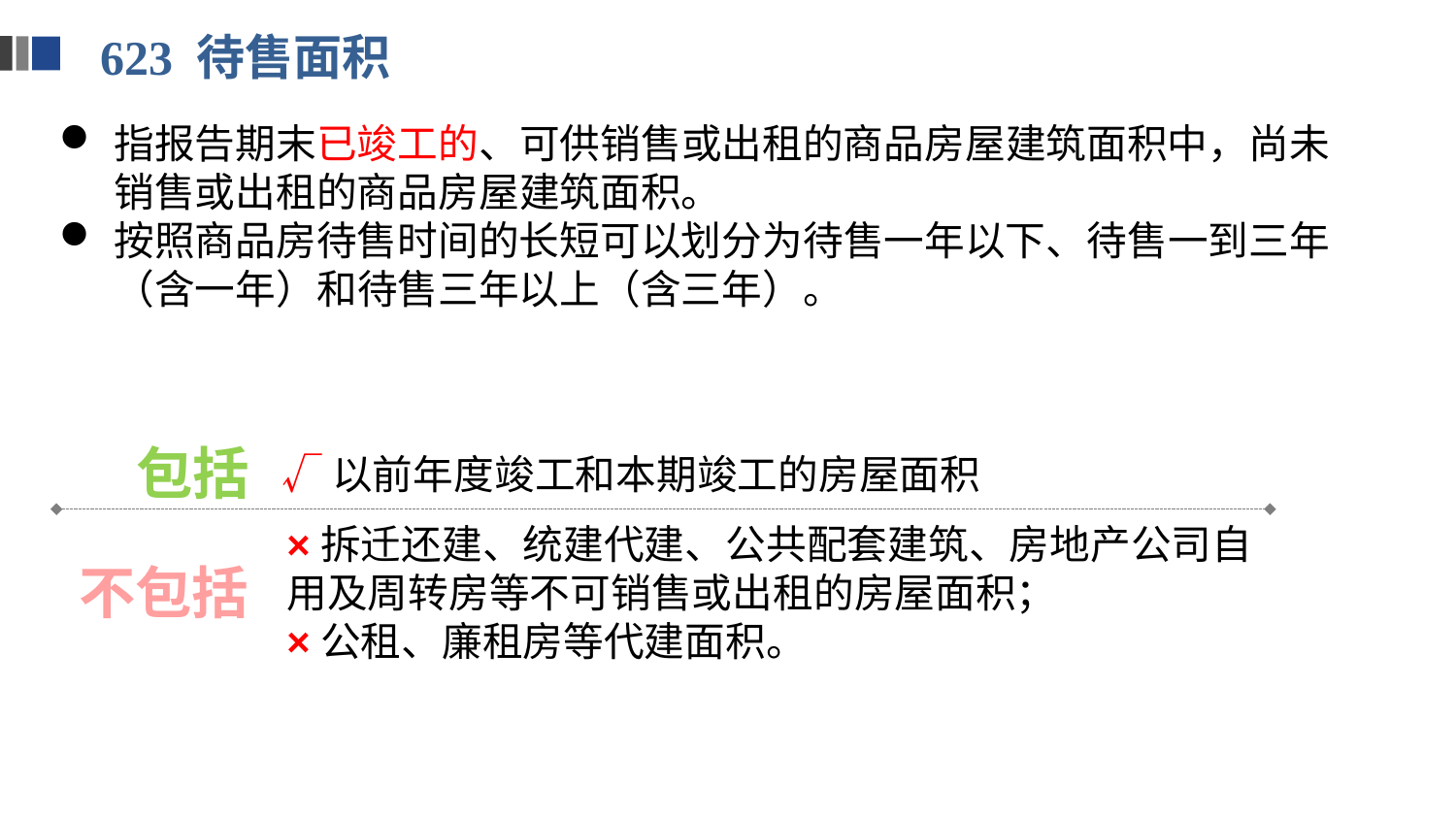

623 待售面积

指报告期末已竣工的、可供销售或出租的商品房屋建筑面积中，尚未销售或出租的商品房屋建筑面积。
按照商品房待售时间的长短可以划分为待售一年以下、待售一到三年（含一年）和待售三年以上（含三年）。

包括
√以前年度竣工和本期竣工的房屋面积
×拆迁还建、统建代建、公共配套建筑、房地产公司自用及周转房等不可销售或出租的房屋面积；
×公租、廉租房等代建面积。
不包括